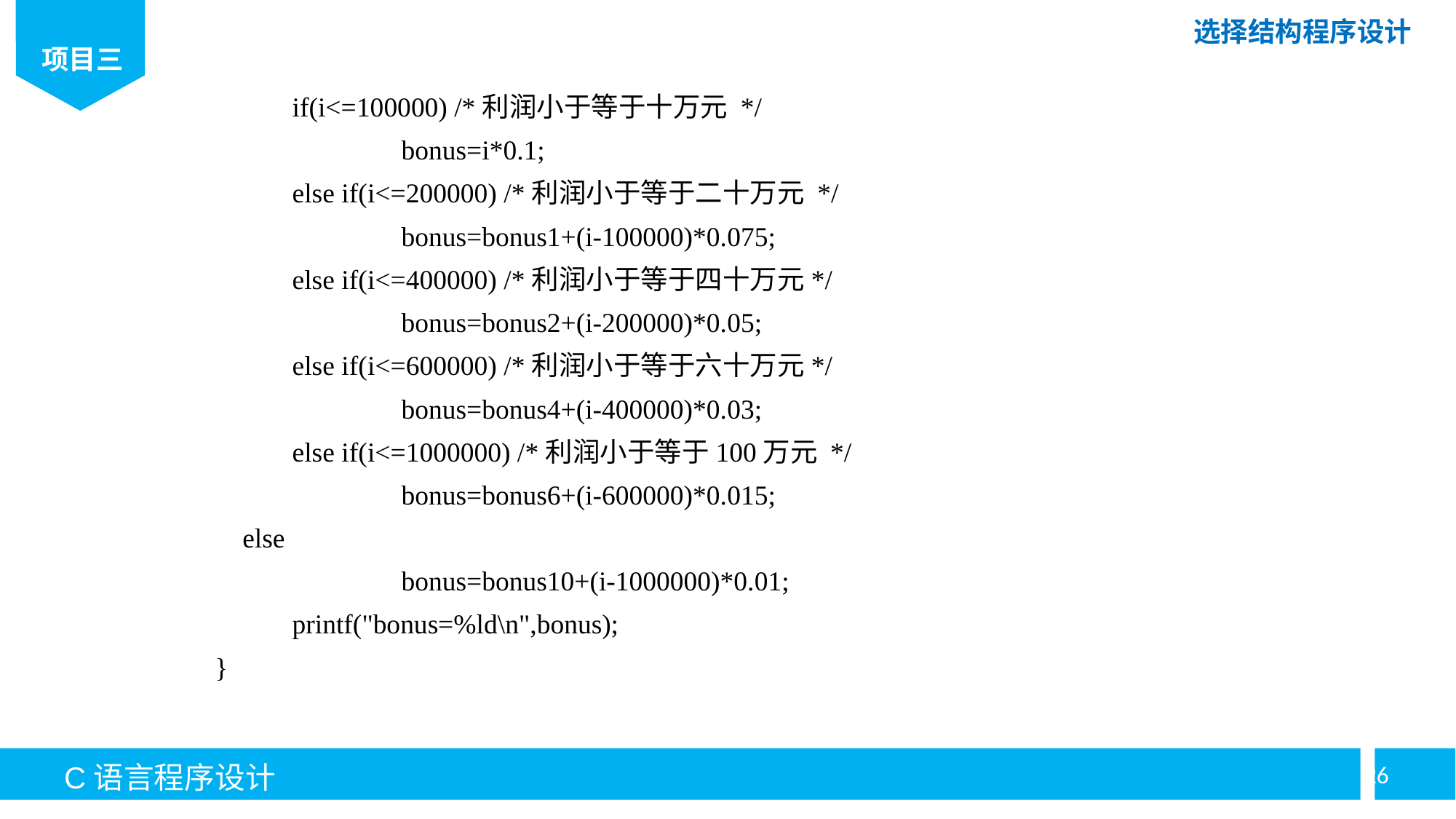

if(i<=100000) /*利润小于等于十万元 */
		bonus=i*0.1;
	else if(i<=200000) /*利润小于等于二十万元 */
		bonus=bonus1+(i-100000)*0.075;
	else if(i<=400000) /*利润小于等于四十万元*/
		bonus=bonus2+(i-200000)*0.05;
	else if(i<=600000) /*利润小于等于六十万元*/
		bonus=bonus4+(i-400000)*0.03;
	else if(i<=1000000) /*利润小于等于100万元 */
		bonus=bonus6+(i-600000)*0.015;
    else
		bonus=bonus10+(i-1000000)*0.01;
	printf("bonus=%ld\n",bonus);
}